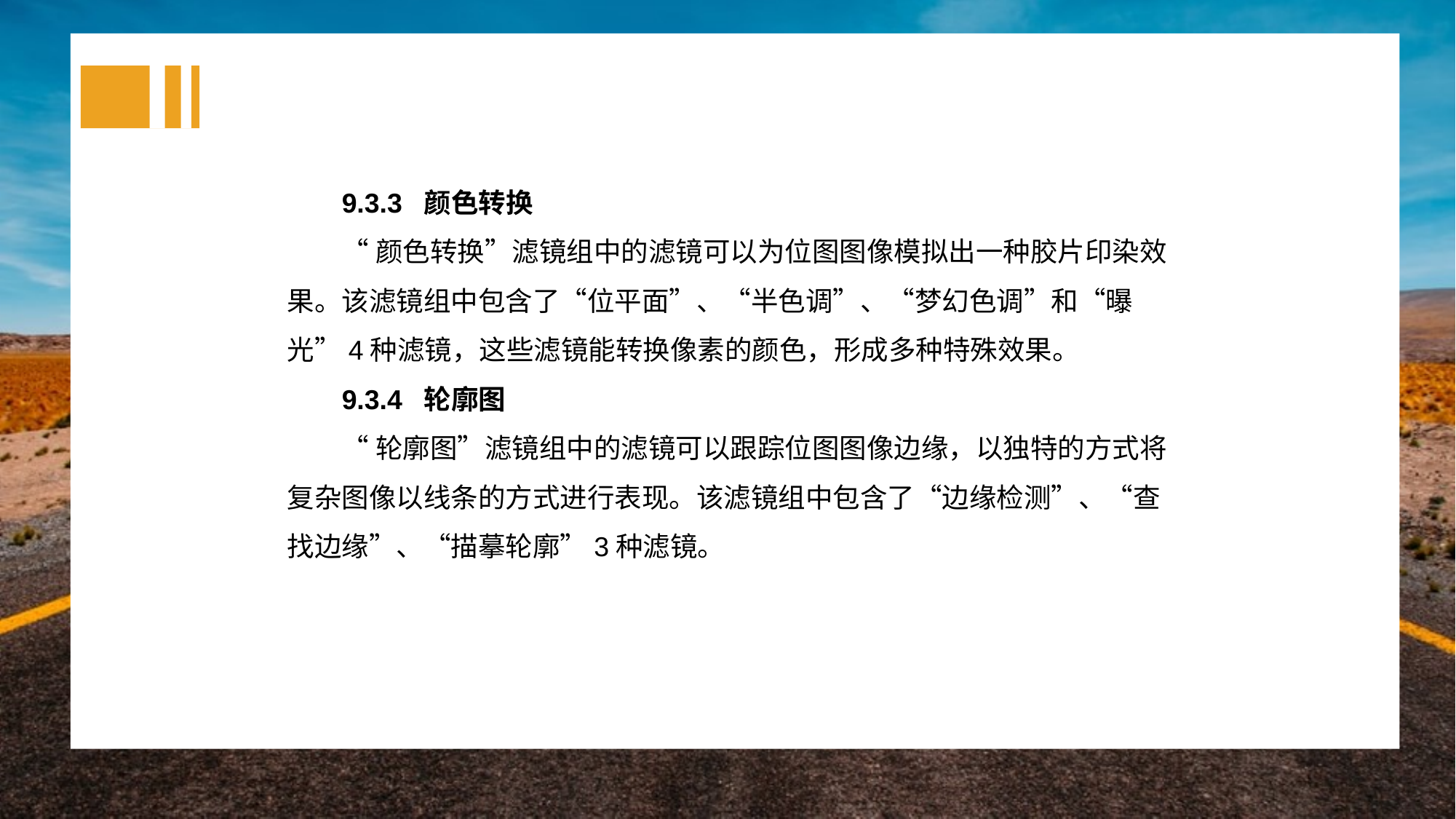

9.3.3  颜色转换
“颜色转换”滤镜组中的滤镜可以为位图图像模拟出一种胶片印染效果。该滤镜组中包含了“位平面”、“半色调”、“梦幻色调”和“曝光”4种滤镜，这些滤镜能转换像素的颜色，形成多种特殊效果。
9.3.4  轮廓图
“轮廓图”滤镜组中的滤镜可以跟踪位图图像边缘，以独特的方式将复杂图像以线条的方式进行表现。该滤镜组中包含了“边缘检测”、“查找边缘”、“描摹轮廓”3种滤镜。